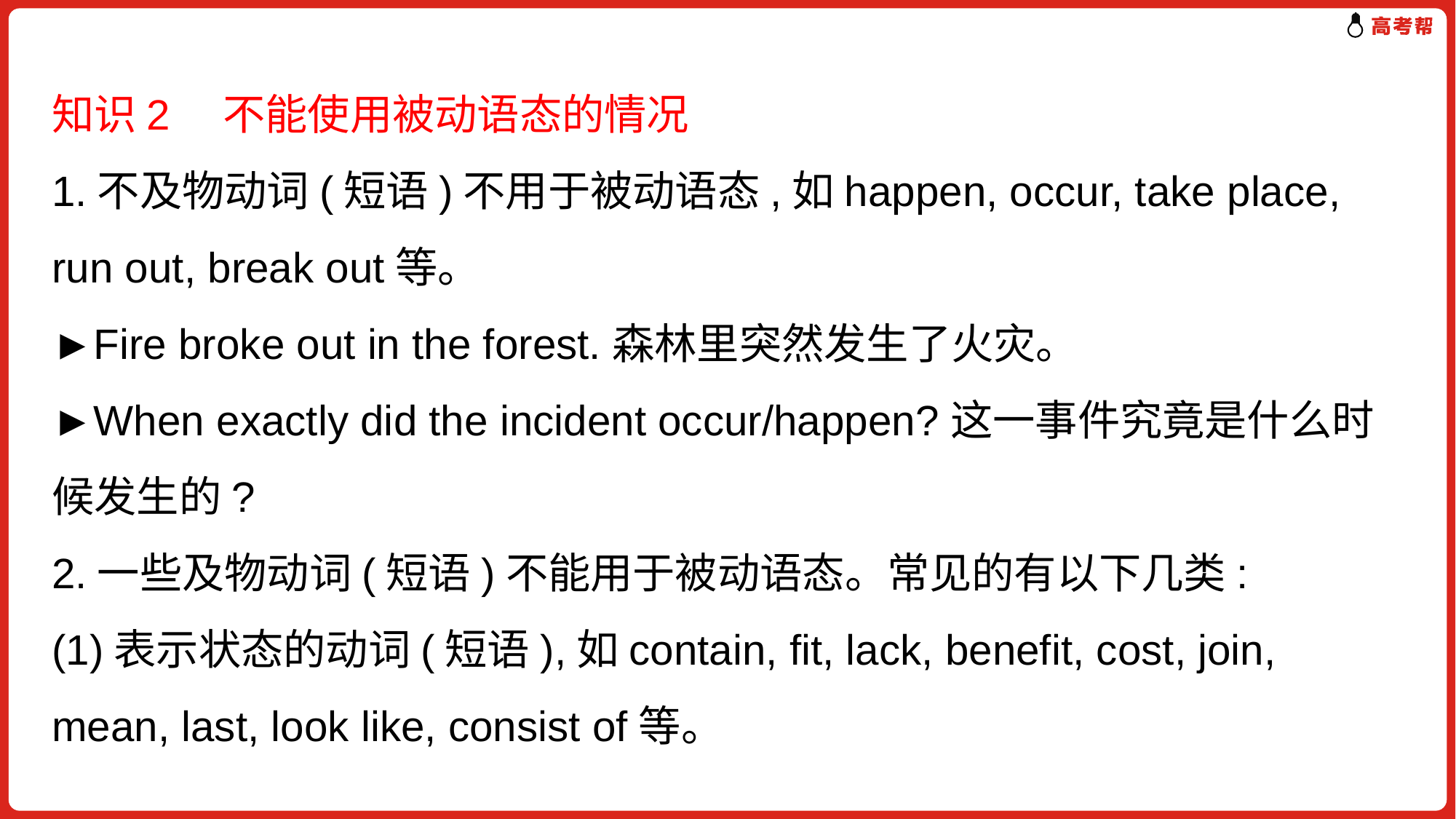

知识2　不能使用被动语态的情况
1.不及物动词(短语)不用于被动语态,如happen, occur, take place, run out, break out等。
►Fire broke out in the forest.森林里突然发生了火灾。
►When exactly did the incident occur/happen?这一事件究竟是什么时候发生的?
2.一些及物动词(短语)不能用于被动语态。常见的有以下几类:
(1)表示状态的动词(短语),如contain, fit, lack, benefit, cost, join, mean, last, look like, consist of等。